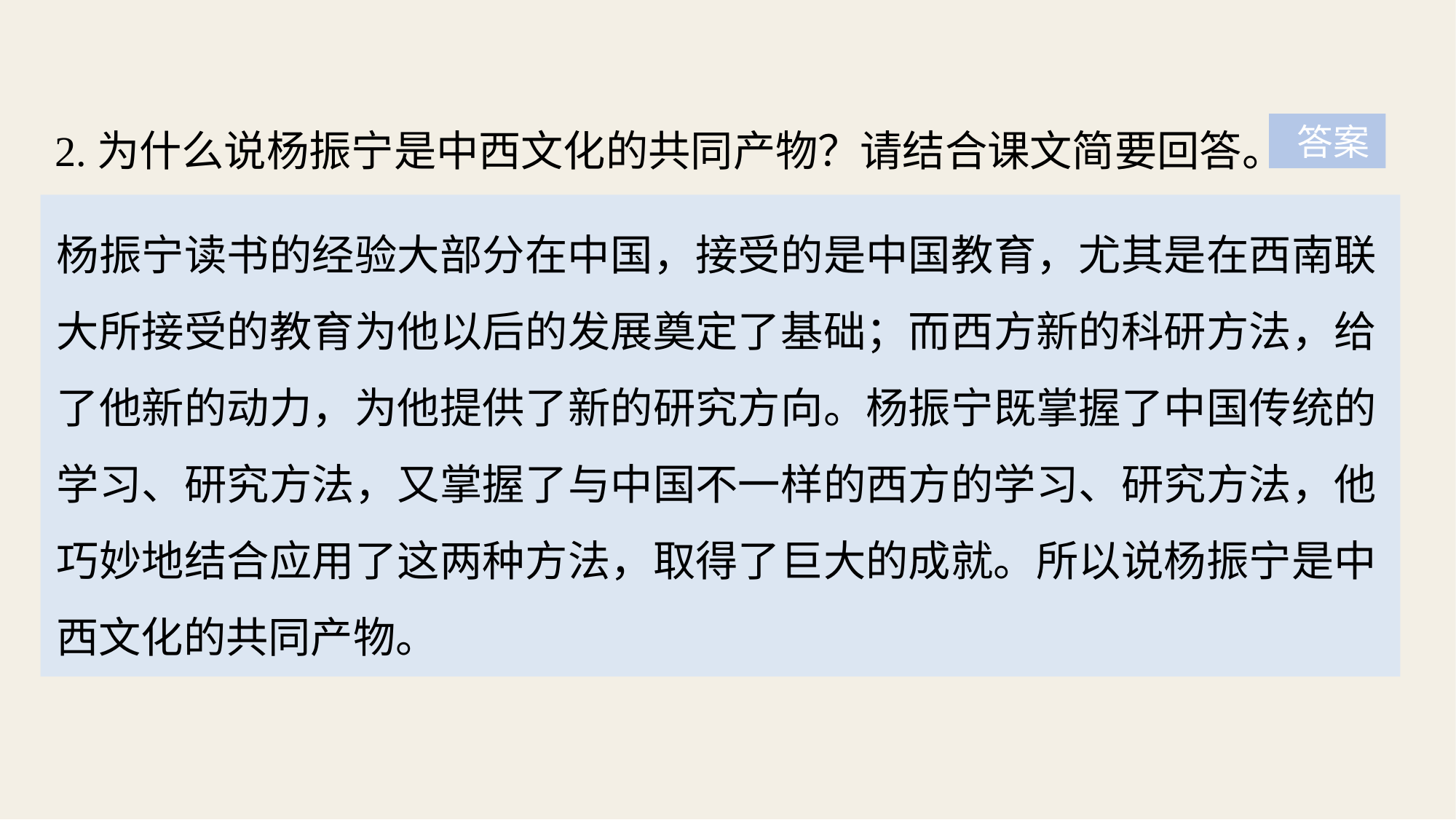

2.为什么说杨振宁是中西文化的共同产物？请结合课文简要回答。
 答案

杨振宁读书的经验大部分在中国，接受的是中国教育，尤其是在西南联大所接受的教育为他以后的发展奠定了基础；而西方新的科研方法，给了他新的动力，为他提供了新的研究方向。杨振宁既掌握了中国传统的学习、研究方法，又掌握了与中国不一样的西方的学习、研究方法，他巧妙地结合应用了这两种方法，取得了巨大的成就。所以说杨振宁是中西文化的共同产物。